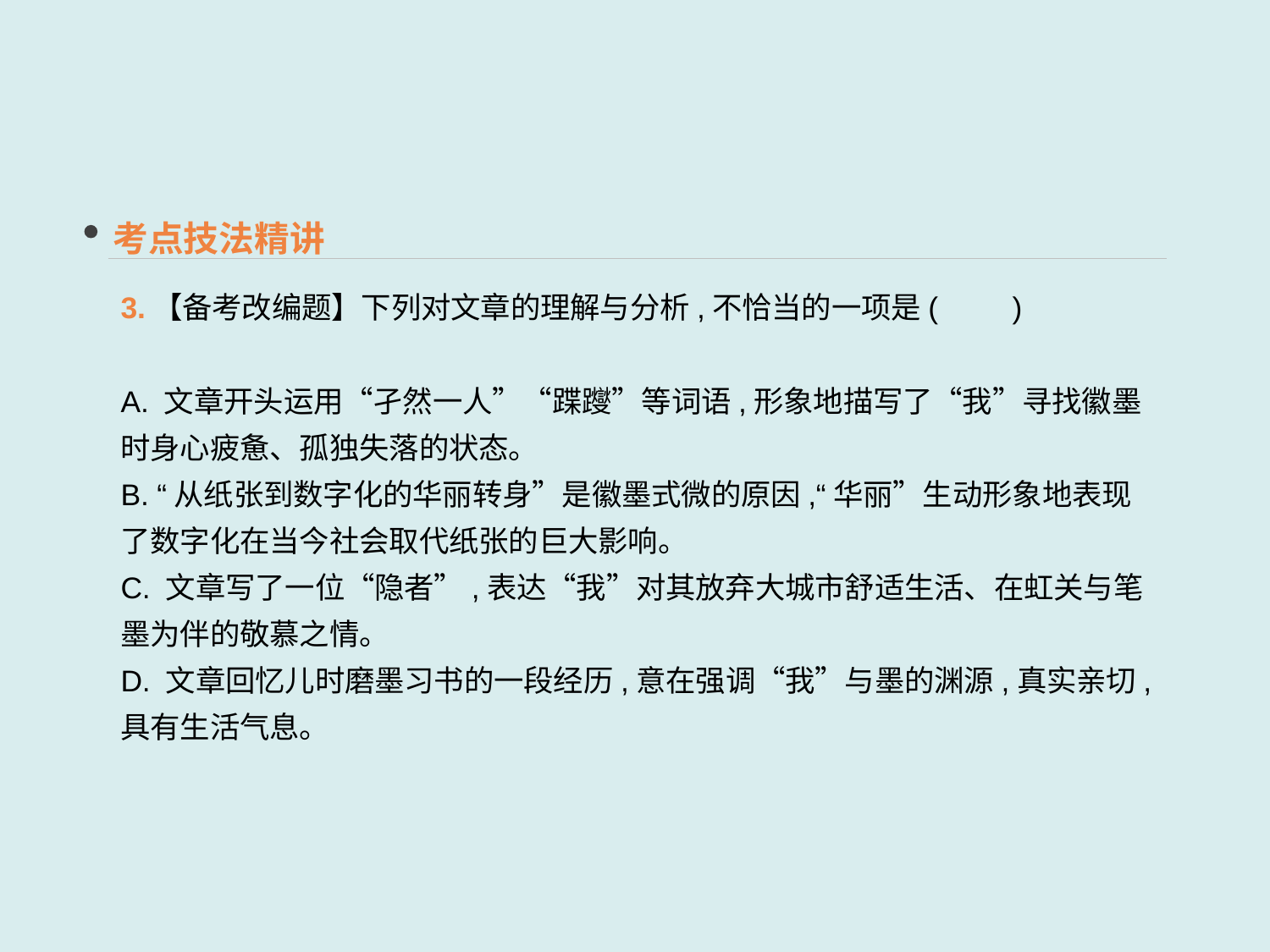

考点技法精讲

3.【备考改编题】下列对文章的理解与分析,不恰当的一项是(　　)

A. 文章开头运用“孑然一人”“蹀躞”等词语,形象地描写了“我”寻找徽墨时身心疲惫、孤独失落的状态。
B. “从纸张到数字化的华丽转身”是徽墨式微的原因,“华丽”生动形象地表现了数字化在当今社会取代纸张的巨大影响。
C. 文章写了一位“隐者”,表达“我”对其放弃大城市舒适生活、在虹关与笔墨为伴的敬慕之情。
D. 文章回忆儿时磨墨习书的一段经历,意在强调“我”与墨的渊源,真实亲切,具有生活气息。